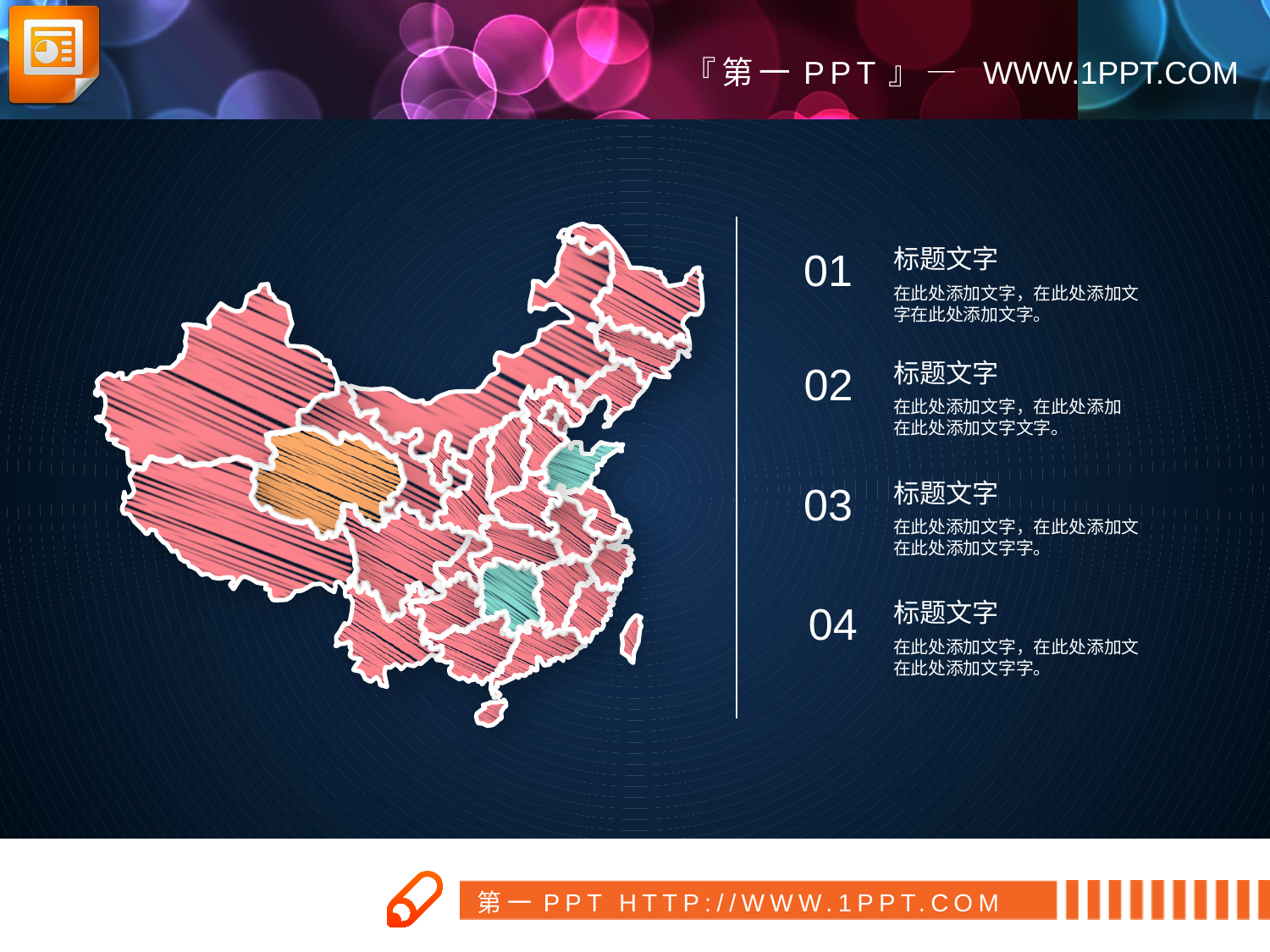

01
标题文字
在此处添加文字，在此处添加文字在此处添加文字。
02
标题文字
在此处添加文字，在此处添加在此处添加文字文字。
03
标题文字
在此处添加文字，在此处添加文在此处添加文字字。
04
标题文字
在此处添加文字，在此处添加文在此处添加文字字。